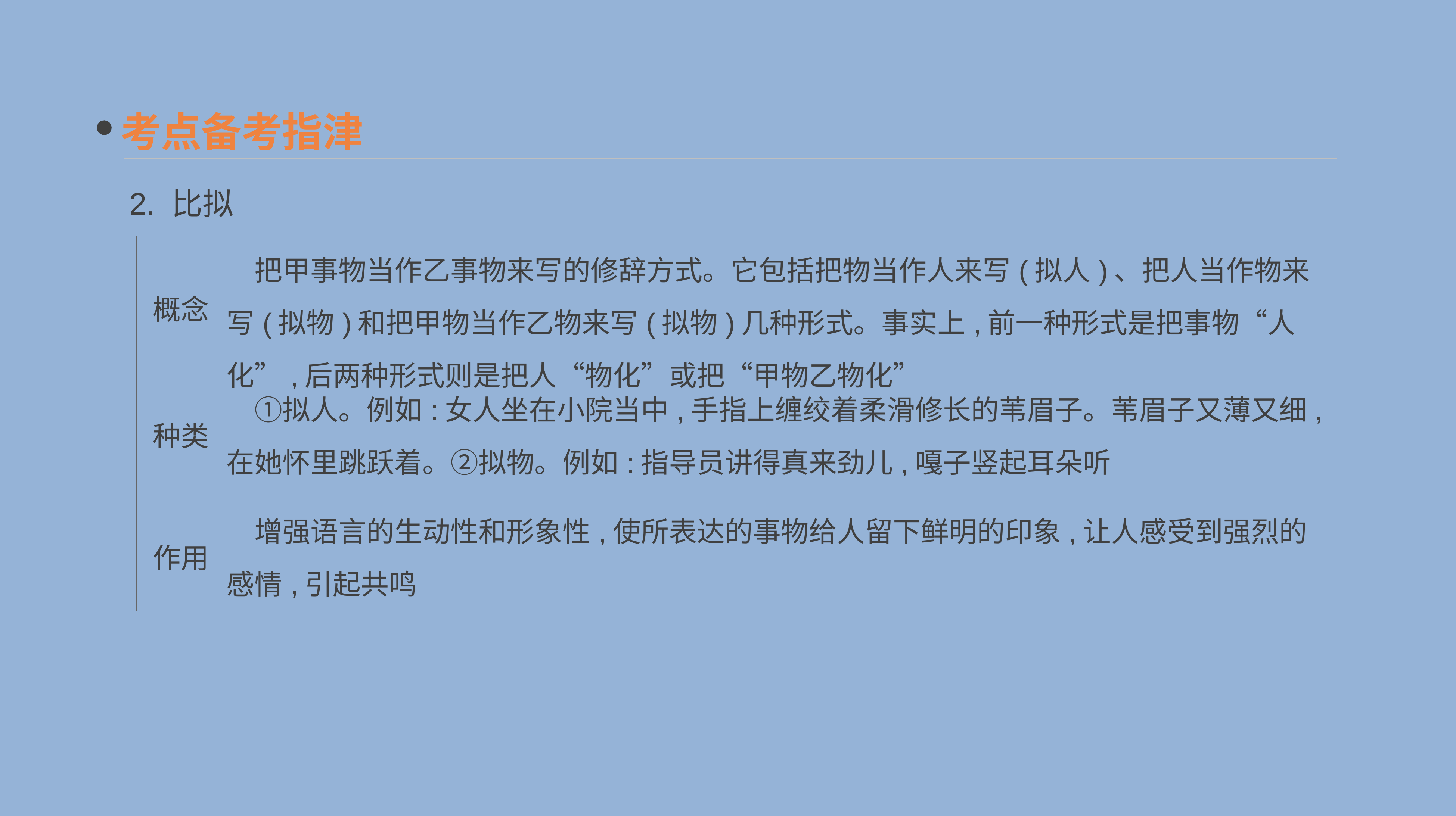

考点备考指津

2. 比拟
| 概念 | 把甲事物当作乙事物来写的修辞方式。它包括把物当作人来写(拟人)、把人当作物来写(拟物)和把甲物当作乙物来写(拟物)几种形式。事实上,前一种形式是把事物“人化”,后两种形式则是把人“物化”或把“甲物乙物化” |
| --- | --- |
| 种类 | ①拟人。例如:女人坐在小院当中,手指上缠绞着柔滑修长的苇眉子。苇眉子又薄又细,在她怀里跳跃着。②拟物。例如:指导员讲得真来劲儿,嘎子竖起耳朵听 |
| 作用 | 增强语言的生动性和形象性,使所表达的事物给人留下鲜明的印象,让人感受到强烈的感情,引起共鸣 |